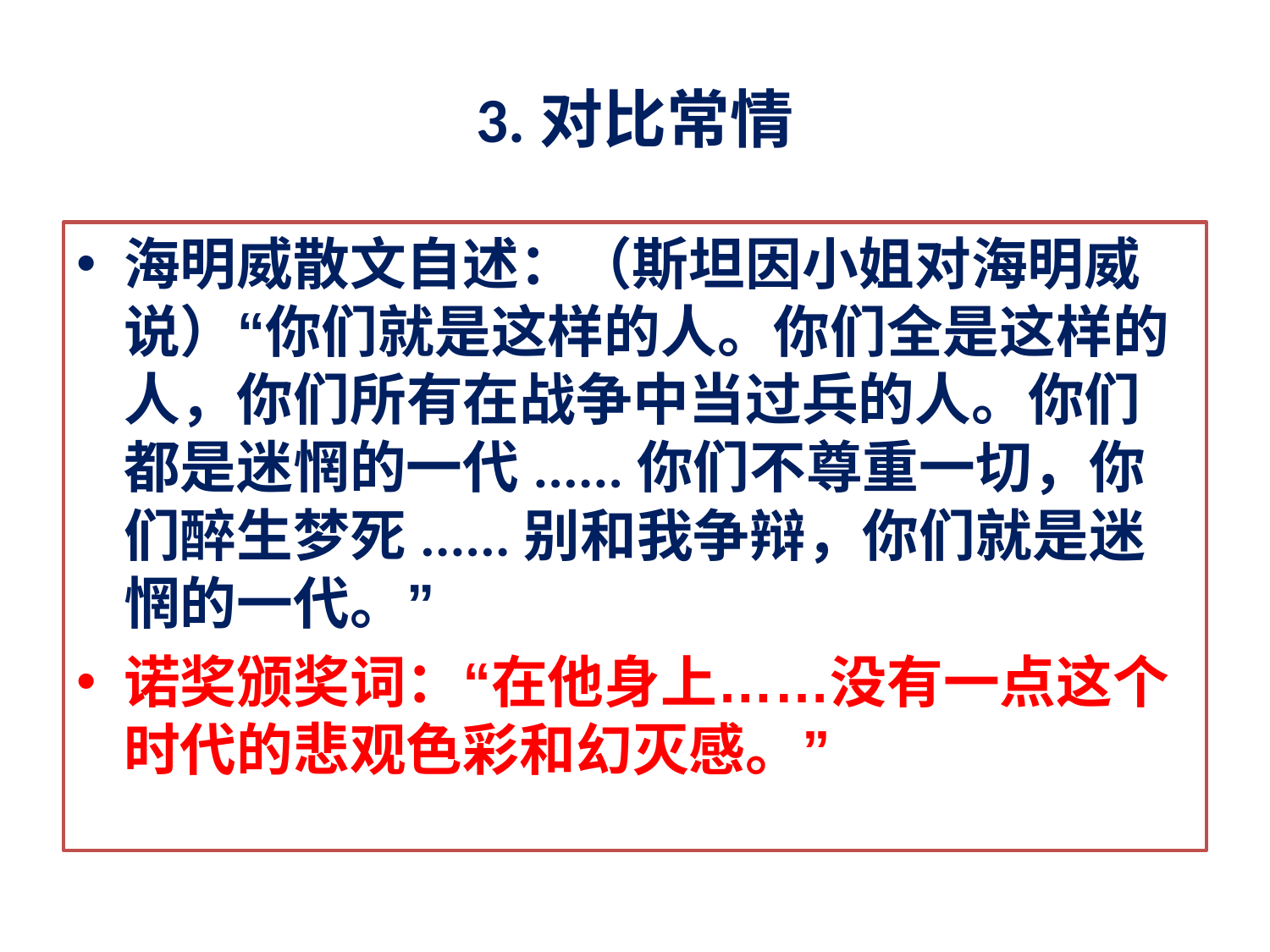

# 3.对比常情
海明威散文自述：（斯坦因小姐对海明威说）“你们就是这样的人。你们全是这样的人，你们所有在战争中当过兵的人。你们都是迷惘的一代......你们不尊重一切，你们醉生梦死......别和我争辩，你们就是迷惘的一代。”
诺奖颁奖词：“在他身上……没有一点这个时代的悲观色彩和幻灭感。”